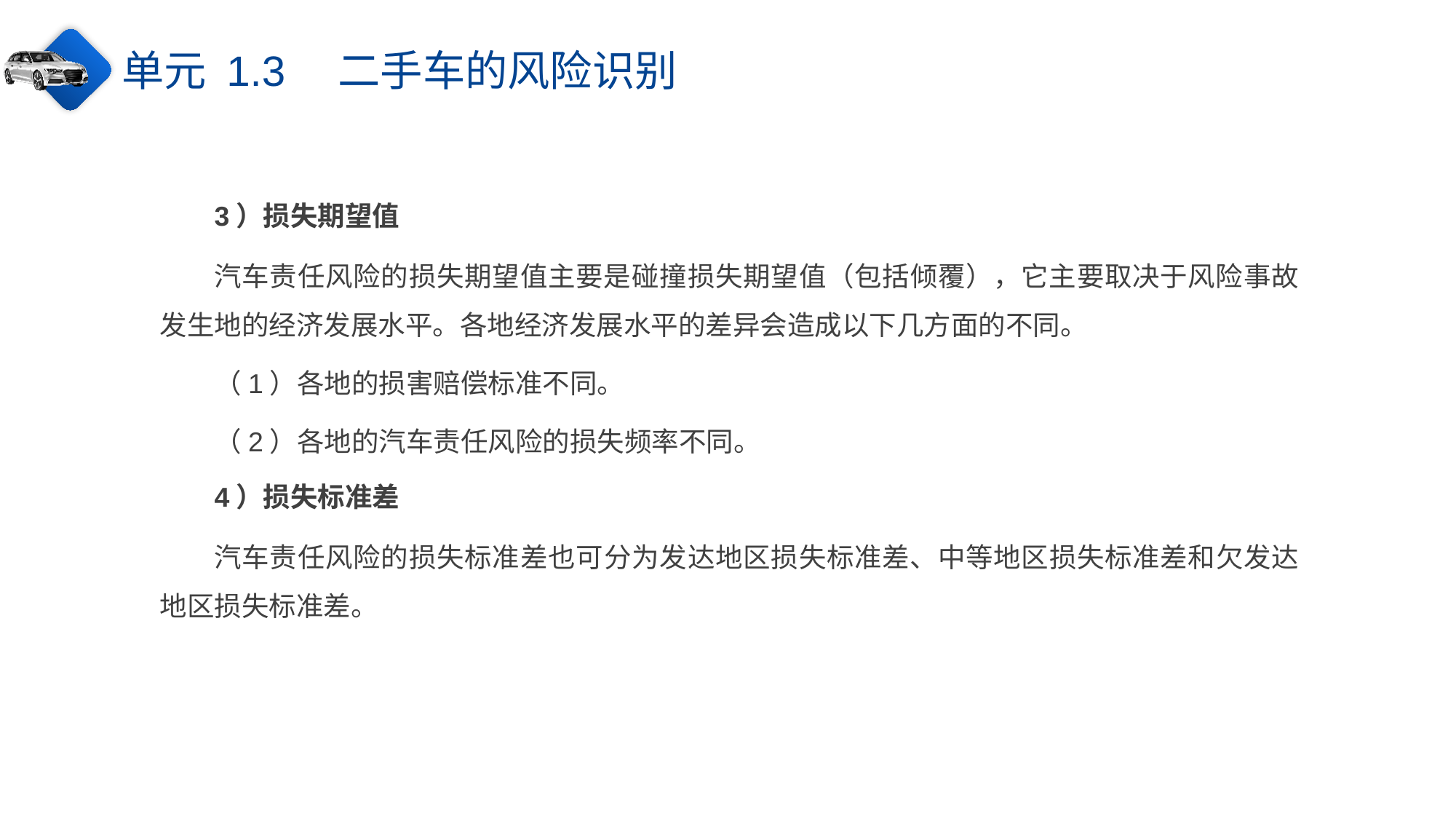

单元 1.3　二手车的风险识别
3）损失期望值
汽车责任风险的损失期望值主要是碰撞损失期望值（包括倾覆），它主要取决于风险事故发生地的经济发展水平。各地经济发展水平的差异会造成以下几方面的不同。
（1）各地的损害赔偿标准不同。
（2）各地的汽车责任风险的损失频率不同。
4）损失标准差
汽车责任风险的损失标准差也可分为发达地区损失标准差、中等地区损失标准差和欠发达地区损失标准差。